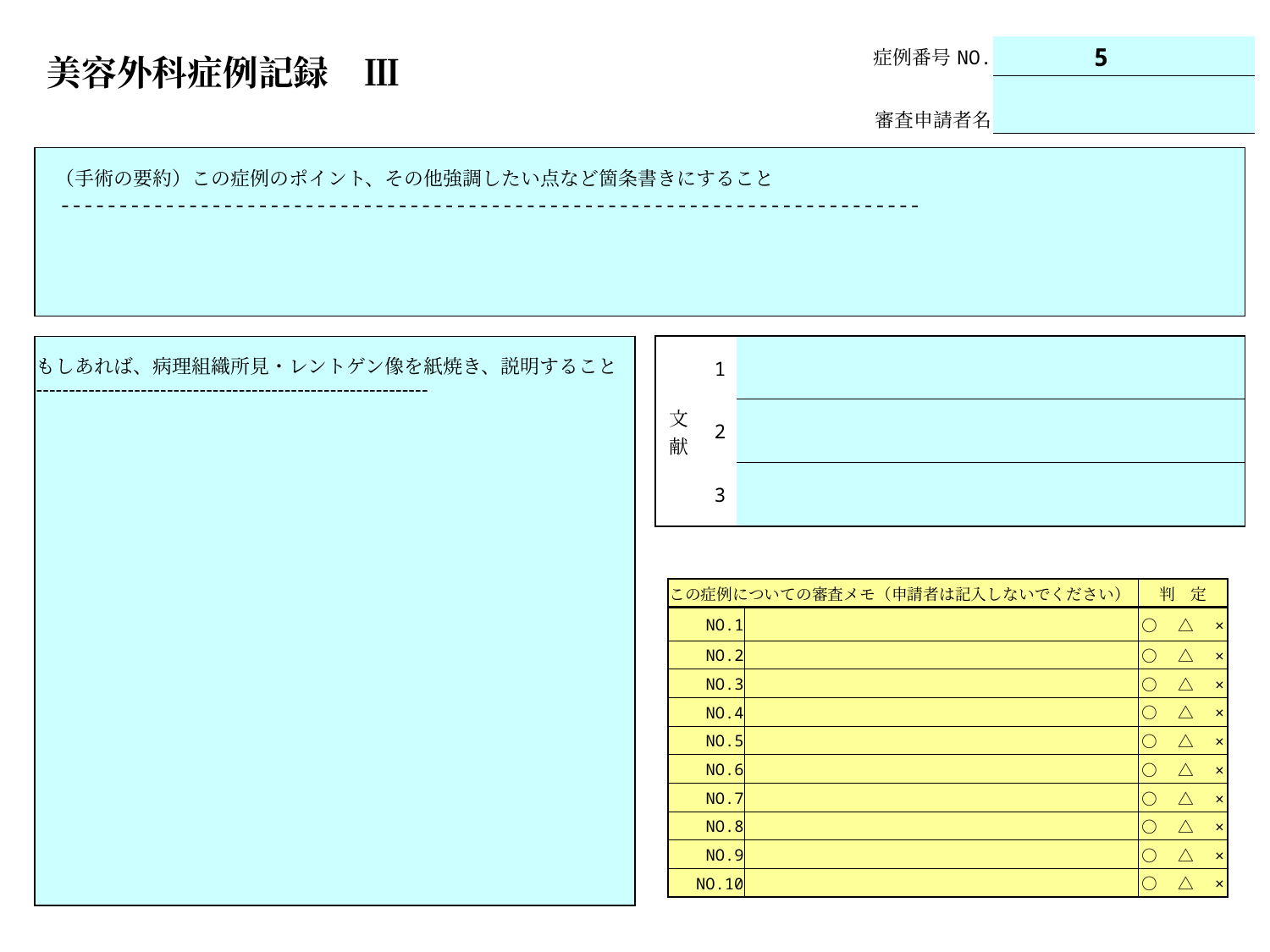

| 美容外科症例記録　Ⅲ |
| --- |
| 症例番号NO. |  | 5 |
| --- | --- | --- |
|  |  |  |
| 審査申請者名 |  |  |
| （手術の要約）この症例のポイント、その他強調したい点など箇条書きにすること -------------------------------------------------------------------------- |
| --- |
| もしあれば、病理組織所見・レントゲン像を紙焼き、説明すること ------------------------------------------------------------ |
| --- |
| 文 献 | 1 |  |
| --- | --- | --- |
|  | 2 |  |
|  | 3 |  |
| この症例についての審査メモ（申請者は記入しないでください） |  | 判　定 |
| --- | --- | --- |
| NO.1 |  | ○　△　× |
| NO.2 |  | ○　△　× |
| NO.3 |  | ○　△　× |
| NO.4 |  | ○　△　× |
| NO.5 |  | ○　△　× |
| NO.6 |  | ○　△　× |
| NO.7 |  | ○　△　× |
| NO.8 |  | ○　△　× |
| NO.9 |  | ○　△　× |
| NO.10 |  | ○　△　× |